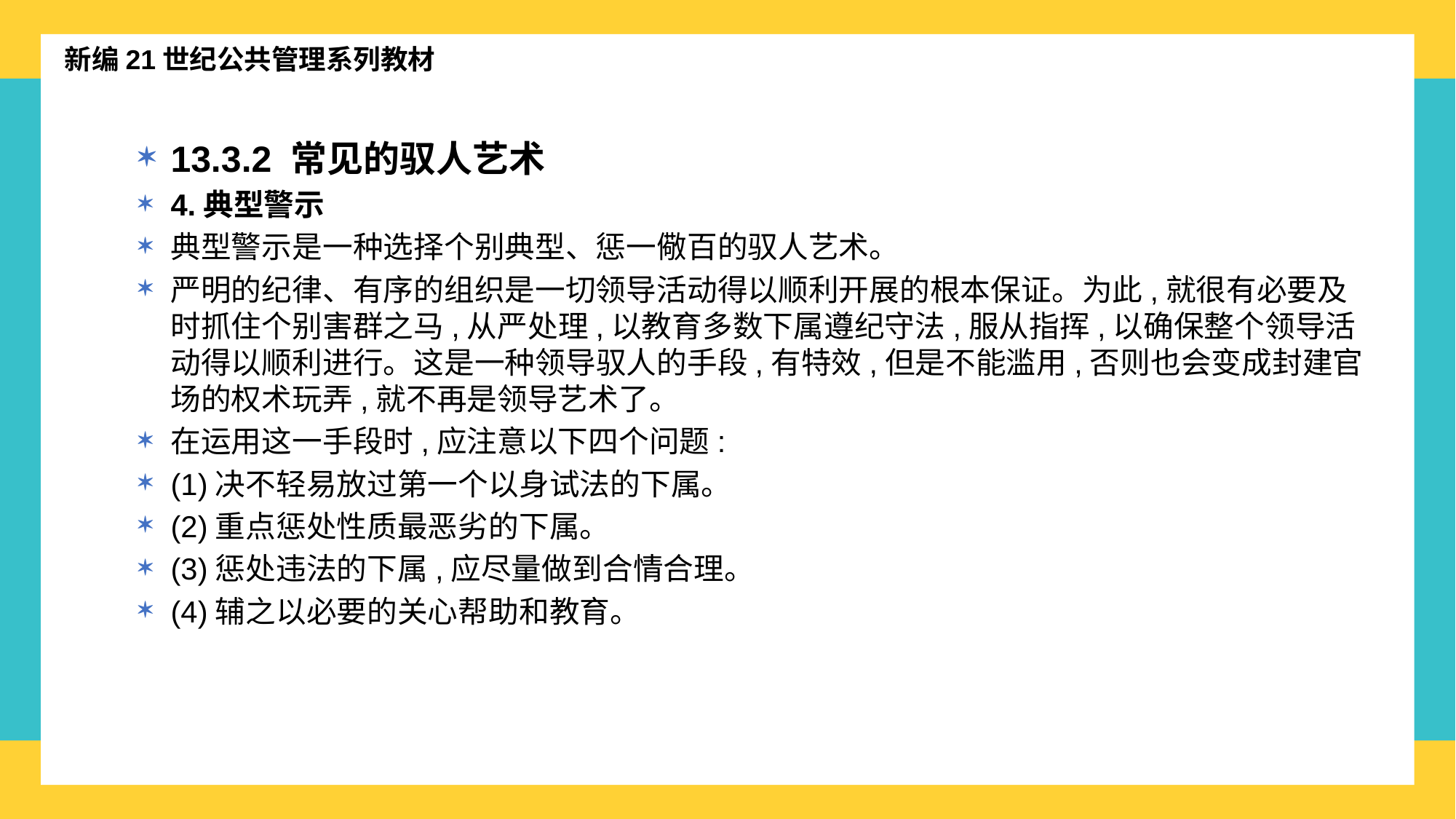

新编21世纪公共管理系列教材
13.3.2 常见的驭人艺术
4.典型警示
典型警示是一种选择个别典型、惩一儆百的驭人艺术。
严明的纪律、有序的组织是一切领导活动得以顺利开展的根本保证。为此,就很有必要及时抓住个别害群之马,从严处理,以教育多数下属遵纪守法,服从指挥,以确保整个领导活动得以顺利进行。这是一种领导驭人的手段,有特效,但是不能滥用,否则也会变成封建官场的权术玩弄,就不再是领导艺术了。
在运用这一手段时,应注意以下四个问题:
(1)决不轻易放过第一个以身试法的下属。
(2)重点惩处性质最恶劣的下属。
(3)惩处违法的下属,应尽量做到合情合理。
(4)辅之以必要的关心帮助和教育。